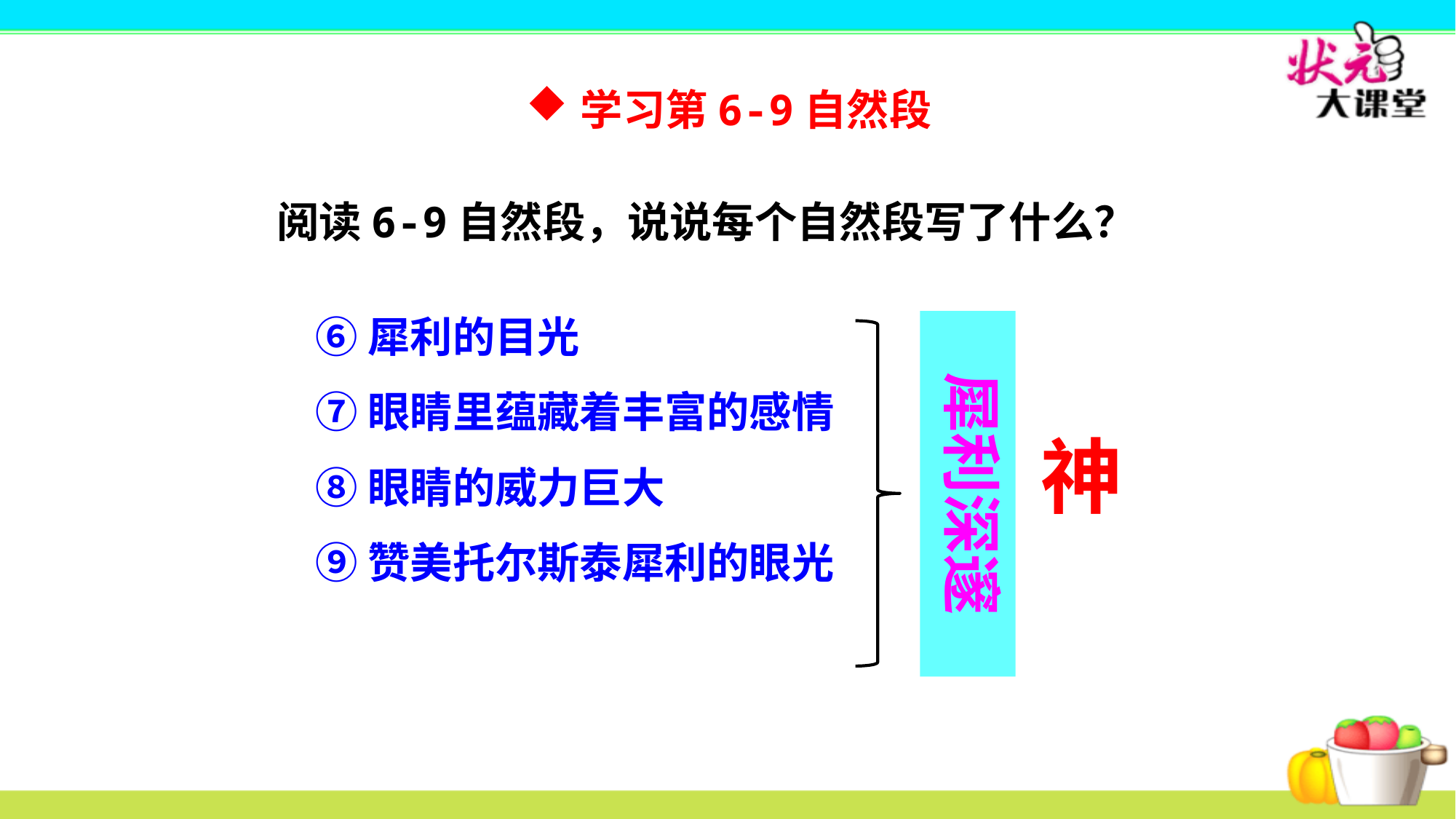

学习第6-9自然段
阅读6-9自然段，说说每个自然段写了什么？
⑥犀利的目光
⑦眼睛里蕴藏着丰富的感情
⑧眼睛的威力巨大
⑨赞美托尔斯泰犀利的眼光
犀利深邃

神